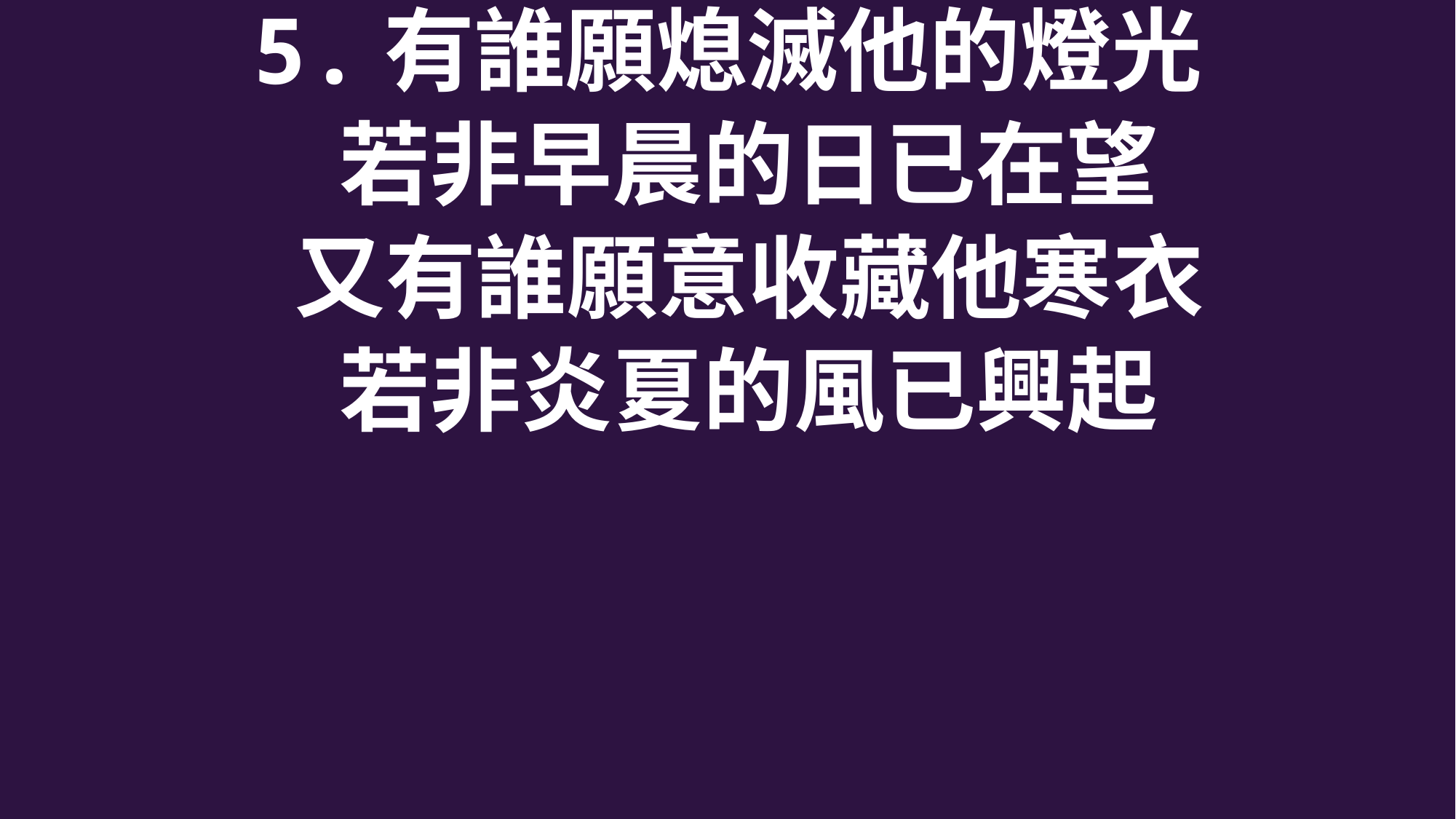

5.有誰願熄滅他的燈光
 若非早晨的日已在望
 又有誰願意收藏他寒衣
 若非炎夏的風已興起